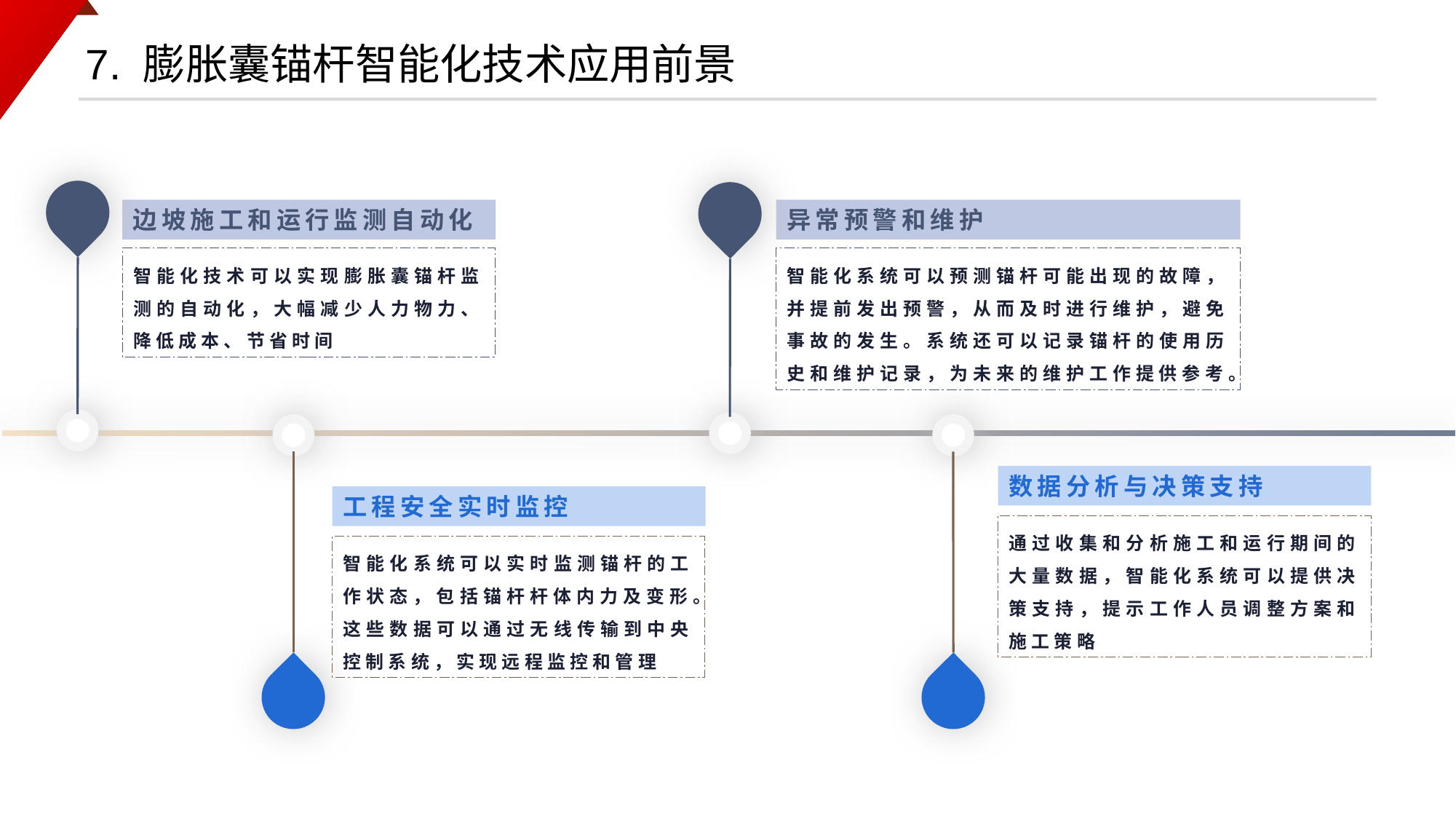

7. 膨胀囊锚杆智能化技术应用前景

边坡施工和运行监测自动化
智能化技术可以实现膨胀囊锚杆监测的自动化，大幅减少人力物力、降低成本、节省时间
异常预警和维护
智能化系统可以预测锚杆可能出现的故障，并提前发出预警，从而及时进行维护，避免事故的发生。系统还可以记录锚杆的使用历史和维护记录，为未来的维护工作提供参考。

数据分析与决策支持
通过收集和分析施工和运行期间的大量数据，智能化系统可以提供决策支持，提示工作人员调整方案和施工策略
工程安全实时监控
智能化系统可以实时监测锚杆的工作状态，包括锚杆杆体内力及变形。这些数据可以通过无线传输到中央控制系统，实现远程监控和管理